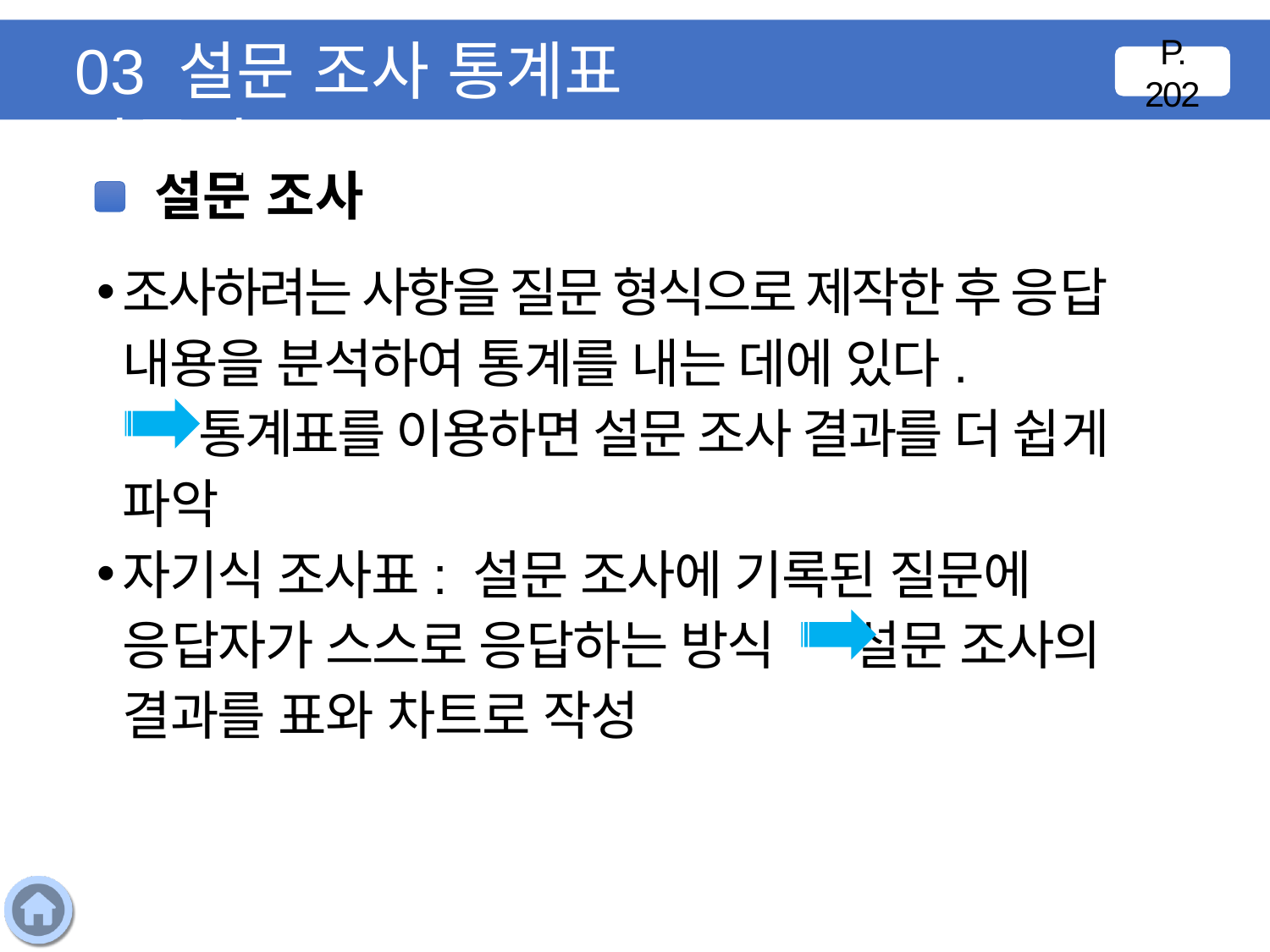

03 설문 조사 통계표 만들기
P. 202
설문 조사

조사하려는 사항을 질문 형식으로 제작한 후 응답 내용을 분석하여 통계를 내는 데에 있다.
     통계표를 이용하면 설문 조사 결과를 더 쉽게 파악
자기식 조사표: 설문 조사에 기록된 질문에 응답자가 스스로 응답하는 방식      설문 조사의 결과를 표와 차트로 작성